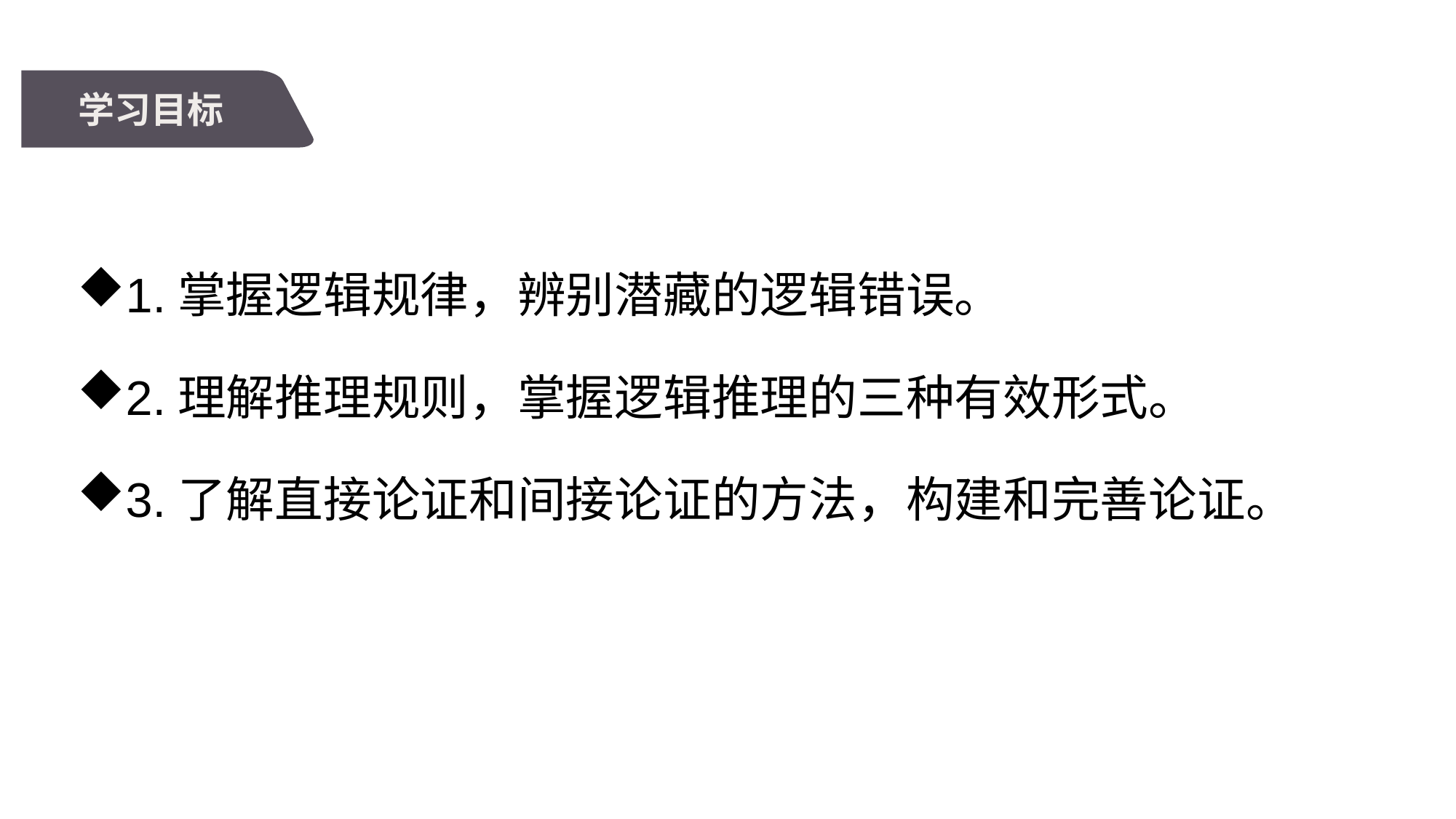

学习目标

1.掌握逻辑规律，辨别潜藏的逻辑错误。
2.理解推理规则，掌握逻辑推理的三种有效形式。
3.了解直接论证和间接论证的方法，构建和完善论证。